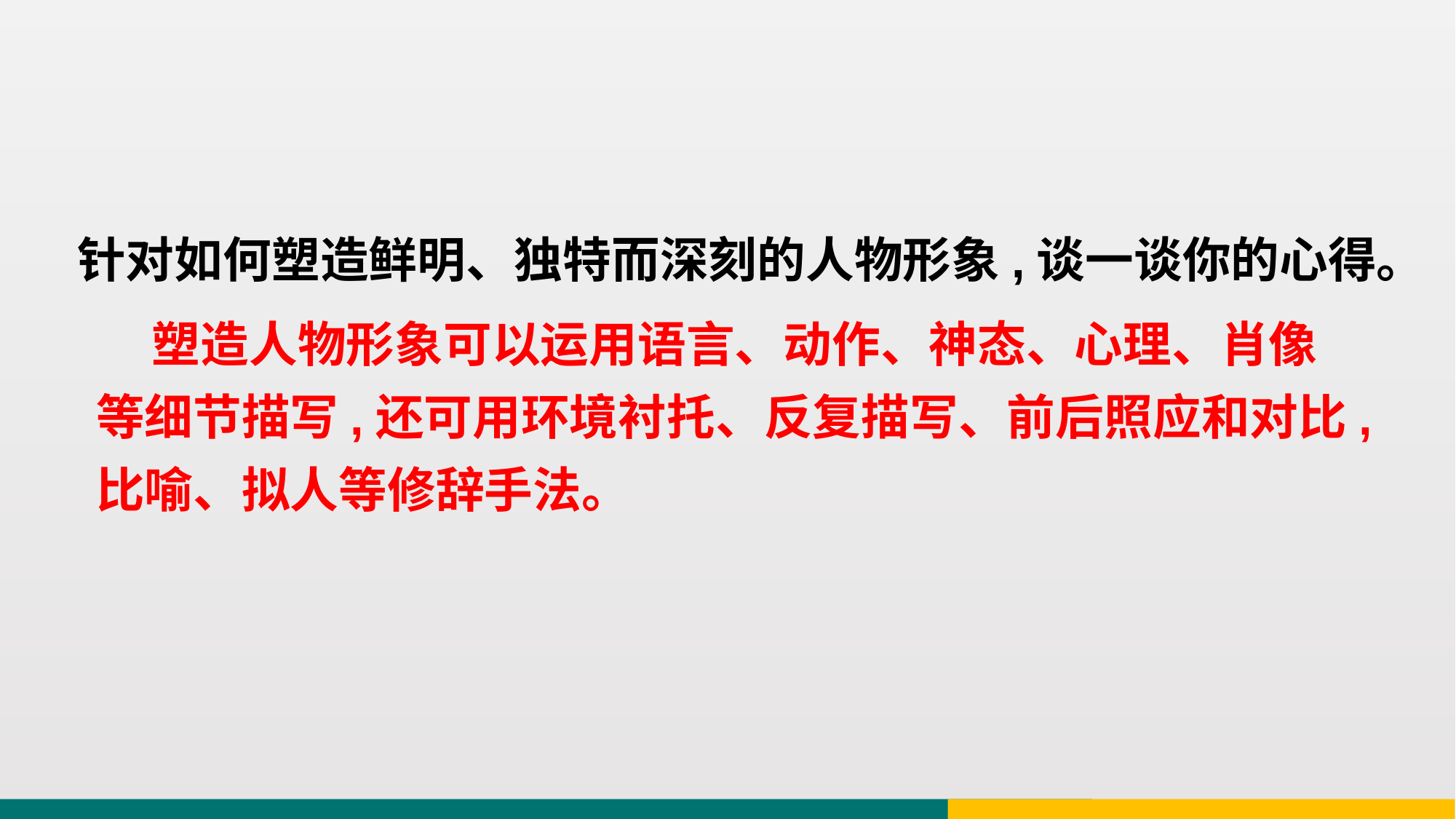

针对如何塑造鲜明、独特而深刻的人物形象,谈一谈你的心得。
    塑造人物形象可以运用语言、动作、神态、心理、肖像
等细节描写,还可用环境衬托、反复描写、前后照应和对比,
比喻、拟人等修辞手法。